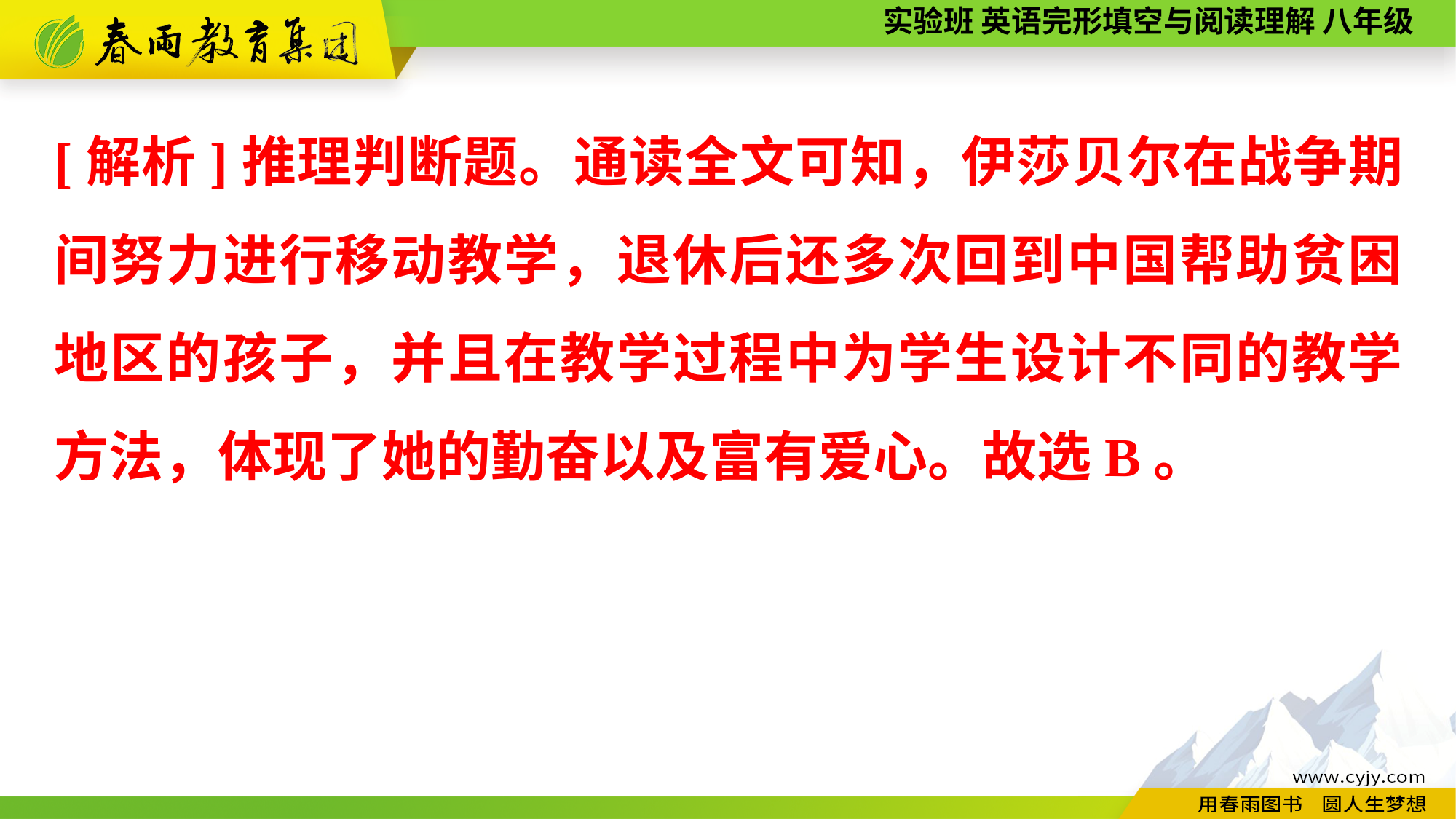

[解析]推理判断题。通读全文可知，伊莎贝尔在战争期间努力进行移动教学，退休后还多次回到中国帮助贫困地区的孩子，并且在教学过程中为学生设计不同的教学方法，体现了她的勤奋以及富有爱心。故选B。